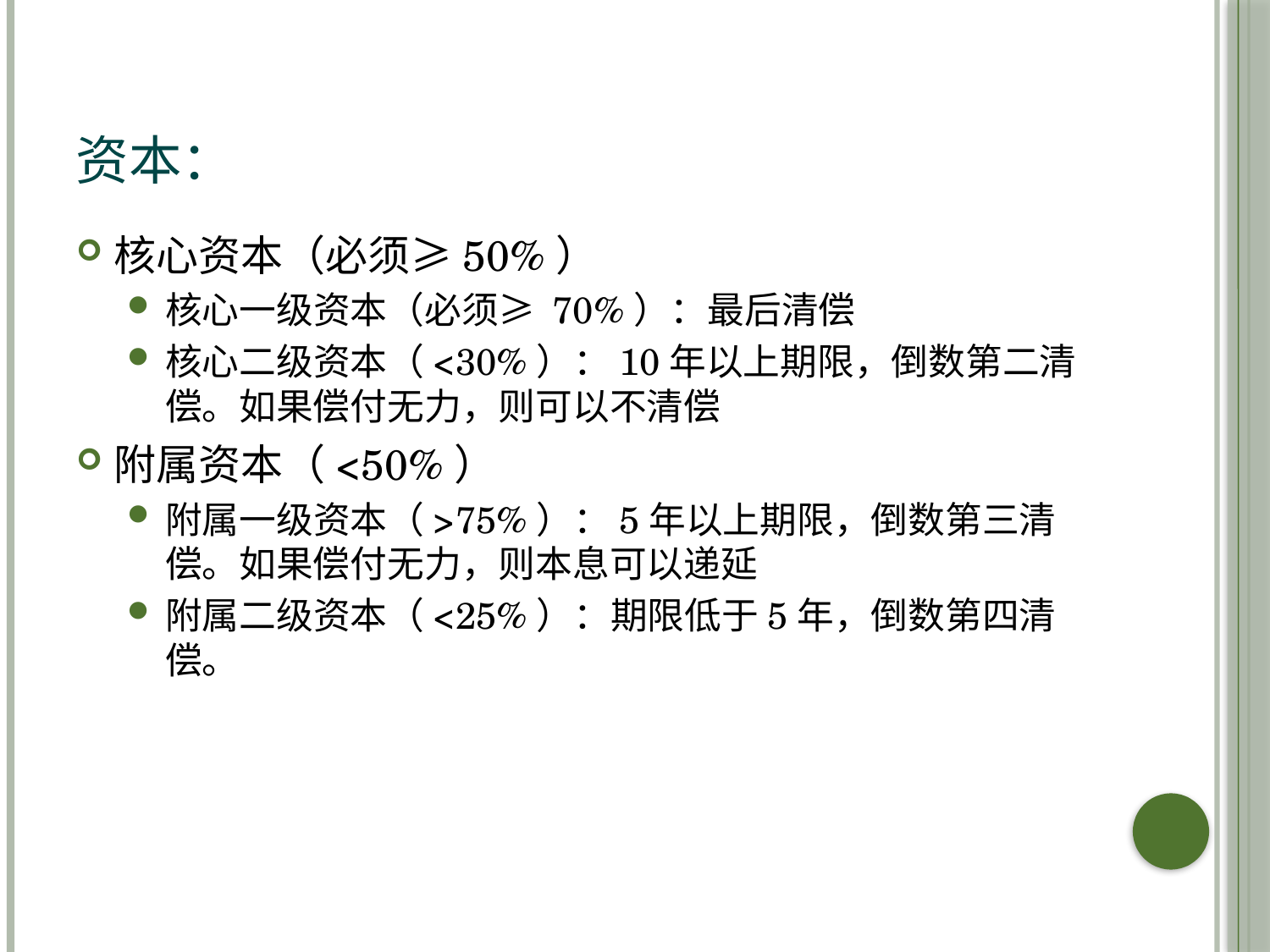

# 资本：
核心资本（必须≥50%）
核心一级资本（必须≥ 70%）：最后清偿
核心二级资本（<30%）：10年以上期限，倒数第二清偿。如果偿付无力，则可以不清偿
附属资本（<50%）
附属一级资本（>75%）：5年以上期限，倒数第三清偿。如果偿付无力，则本息可以递延
附属二级资本（<25%）：期限低于5年，倒数第四清偿。